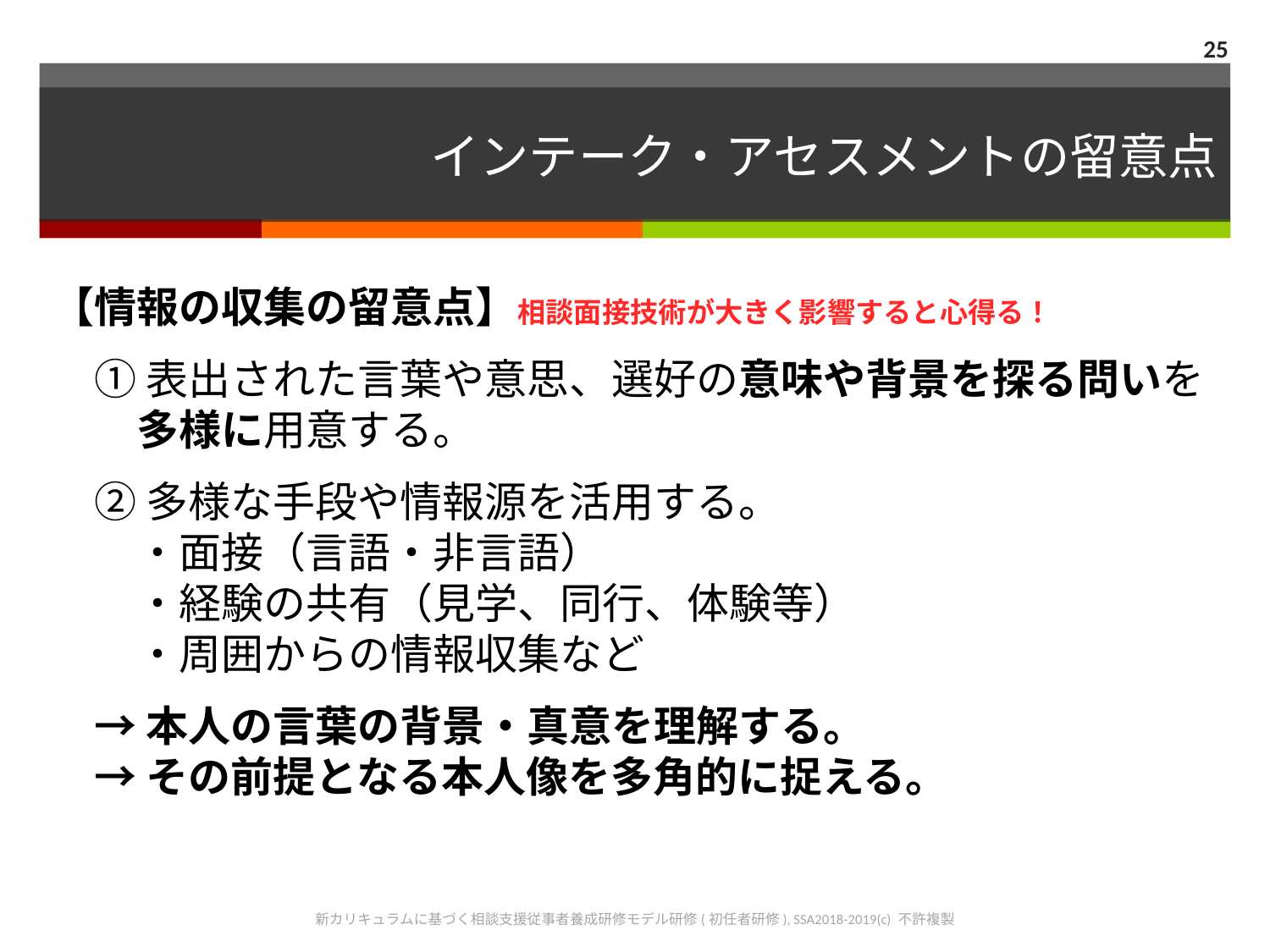

25
# インテーク・アセスメントの留意点
【情報の収集の留意点】相談面接技術が大きく影響すると心得る！

　① 表出された言葉や意思、選好の意味や背景を探る問いを
　　多様に用意する。

　② 多様な手段や情報源を活用する。
　　・面接（言語・非言語）
　　・経験の共有（見学、同行、体験等）
　　・周囲からの情報収集など

　→ 本人の言葉の背景・真意を理解する。
　→ その前提となる本人像を多角的に捉える。
新カリキュラムに基づく相談支援従事者養成研修モデル研修(初任者研修), SSA2018-2019(c) 不許複製